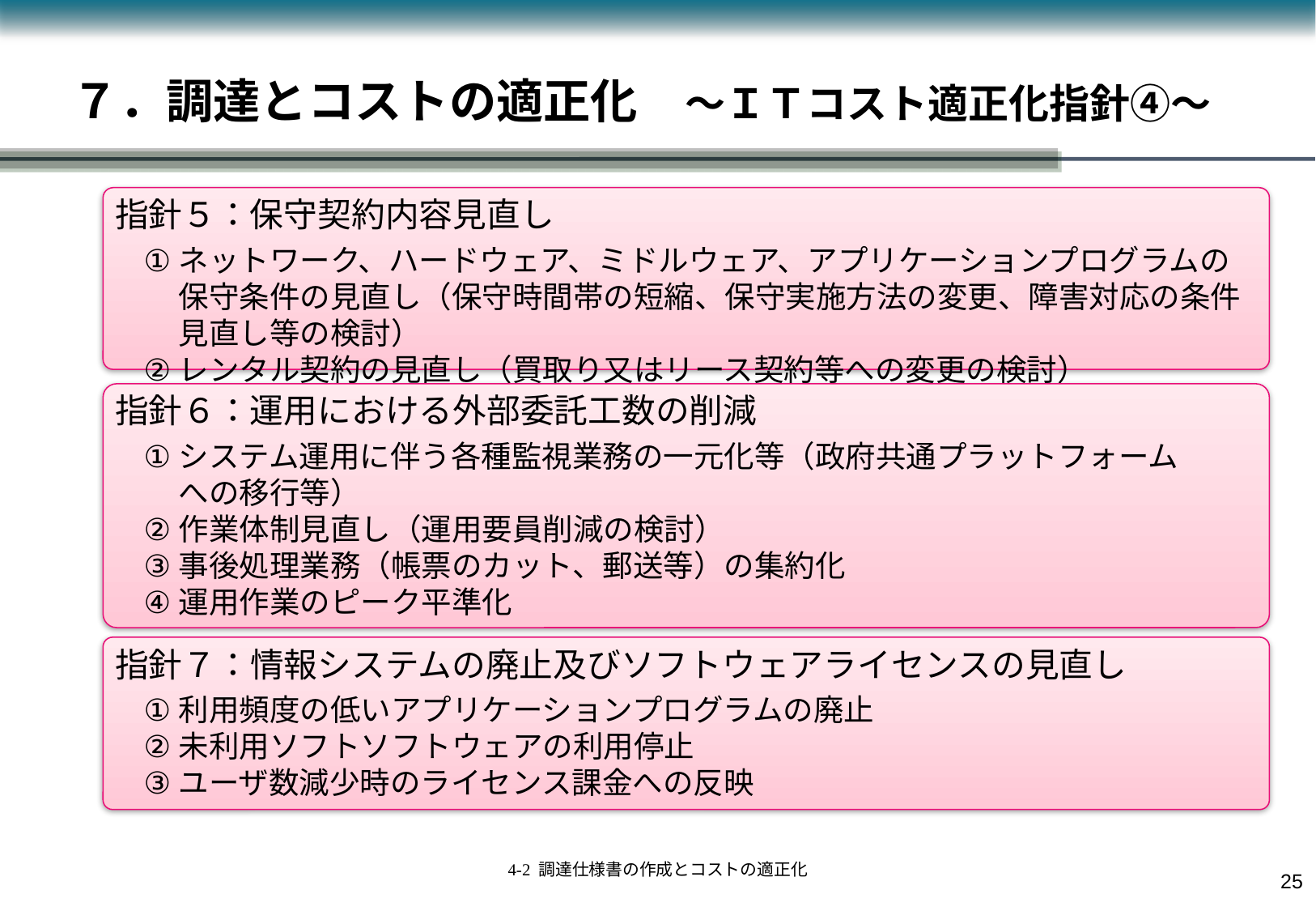

# ７．調達とコストの適正化　～ＩＴコスト適正化指針④～
指針５：保守契約内容見直し

ネットワーク、ハードウェア、ミドルウェア、アプリケーションプログラムの保守条件の見直し（保守時間帯の短縮、保守実施方法の変更、障害対応の条件見直し等の検討）
レンタル契約の見直し（買取り又はリース契約等への変更の検討）

指針６：運用における外部委託工数の削減
システム運用に伴う各種監視業務の一元化等（政府共通プラットフォームへの移行等）
作業体制見直し（運用要員削減の検討）
事後処理業務（帳票のカット、郵送等）の集約化
運用作業のピーク平準化
指針７：情報システムの廃止及びソフトウェアライセンスの見直し

利用頻度の低いアプリケーションプログラムの廃止
未利用ソフトソフトウェアの利用停止
ユーザ数減少時のライセンス課金への反映
25
4-2 調達仕様書の作成とコストの適正化